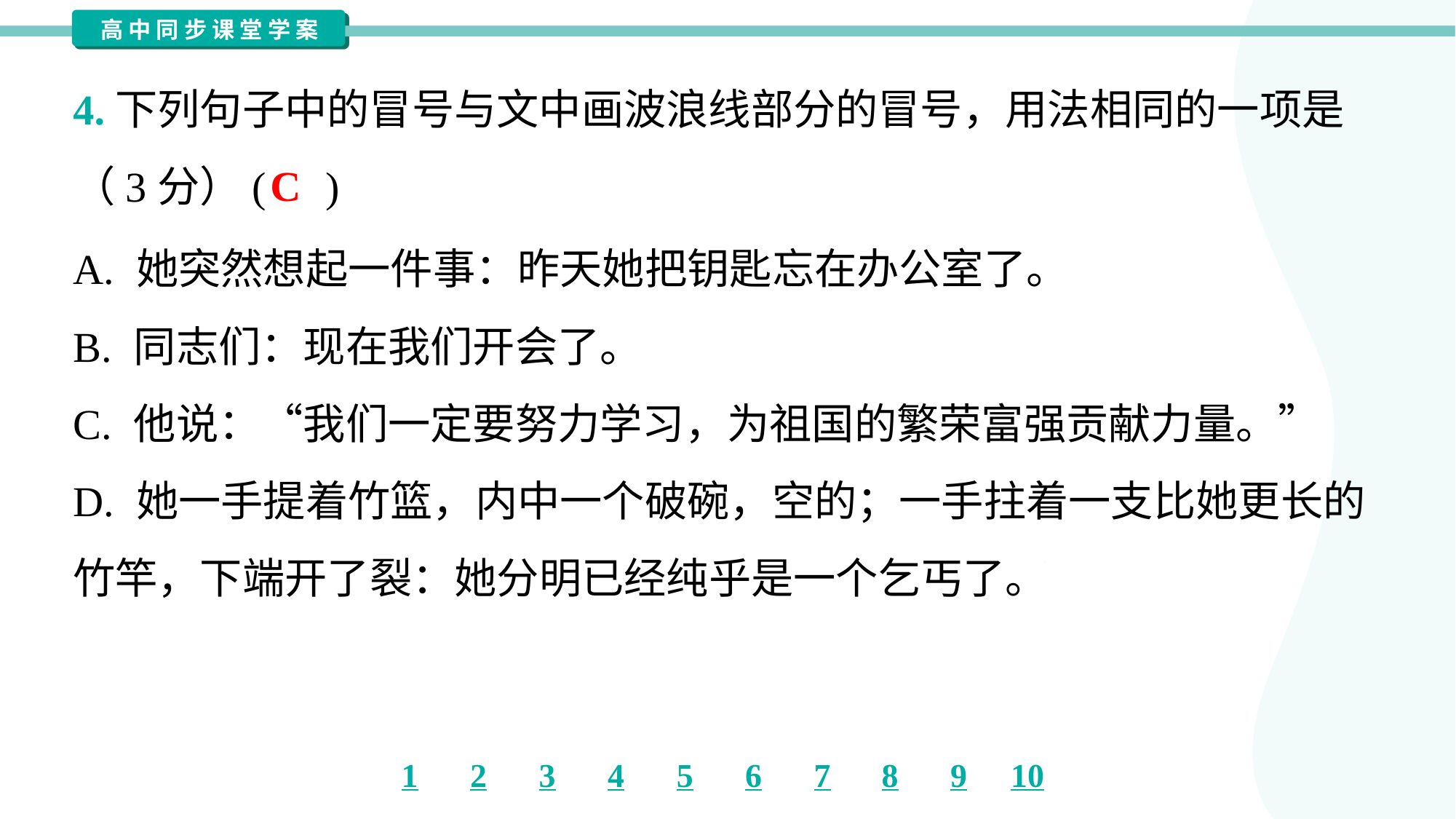

4.下列句子中的冒号与文中画波浪线部分的冒号，用法相同的一项是
（3分）(     )
C
A. 她突然想起一件事：昨天她把钥匙忘在办公室了。
B. 同志们：现在我们开会了。
C. 他说：“我们一定要努力学习，为祖国的繁荣富强贡献力量。”
D. 她一手提着竹篮，内中一个破碗，空的；一手拄着一支比她更长的
竹竿，下端开了裂：她分明已经纯乎是一个乞丐了。